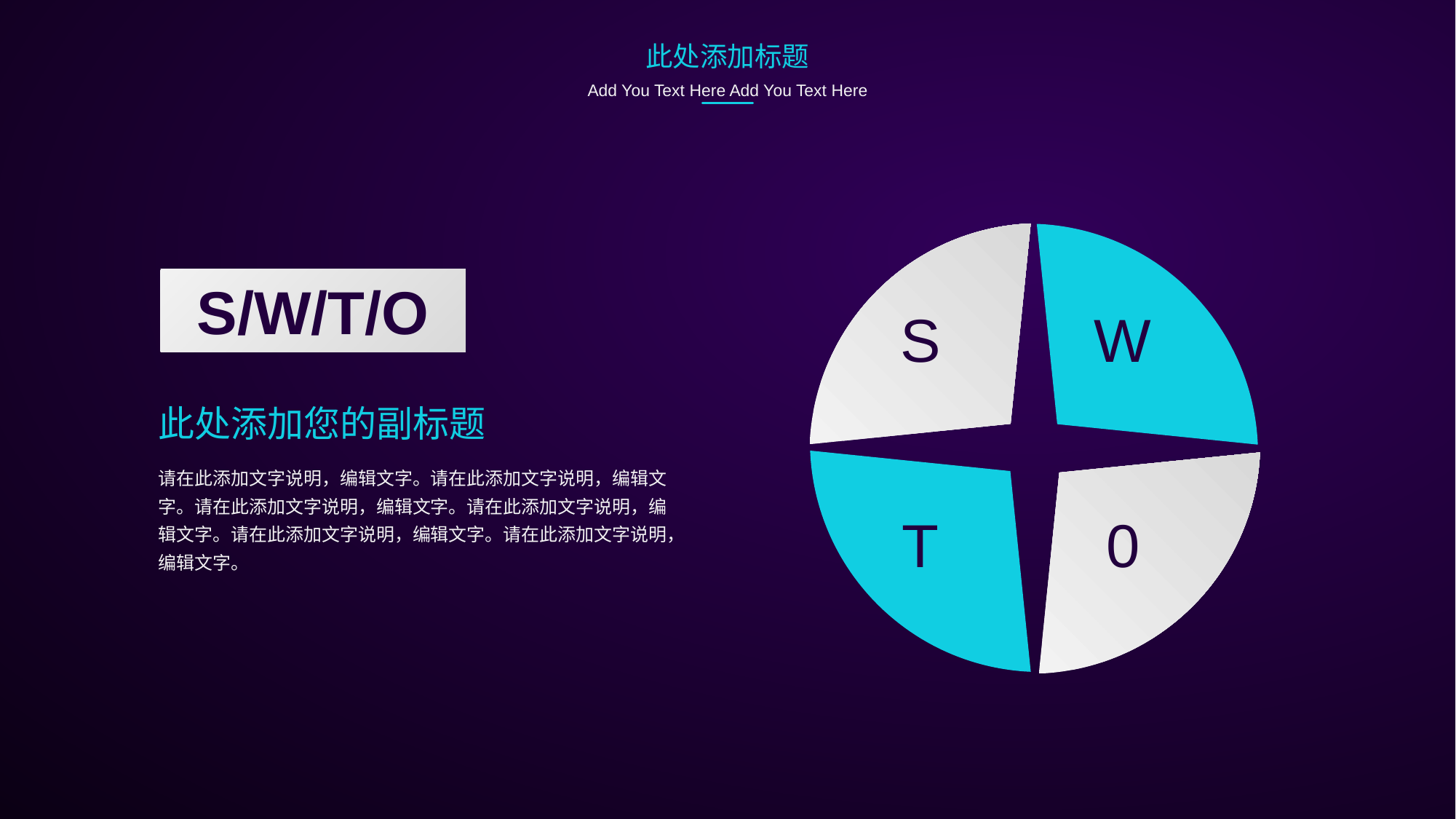

此处添加标题
Add You Text Here Add You Text Here

S/W/T/O
S
W
此处添加您的副标题

请在此添加文字说明，编辑文字。请在此添加文字说明，编辑文字。请在此添加文字说明，编辑文字。请在此添加文字说明，编辑文字。请在此添加文字说明，编辑文字。请在此添加文字说明，编辑文字。
T
0